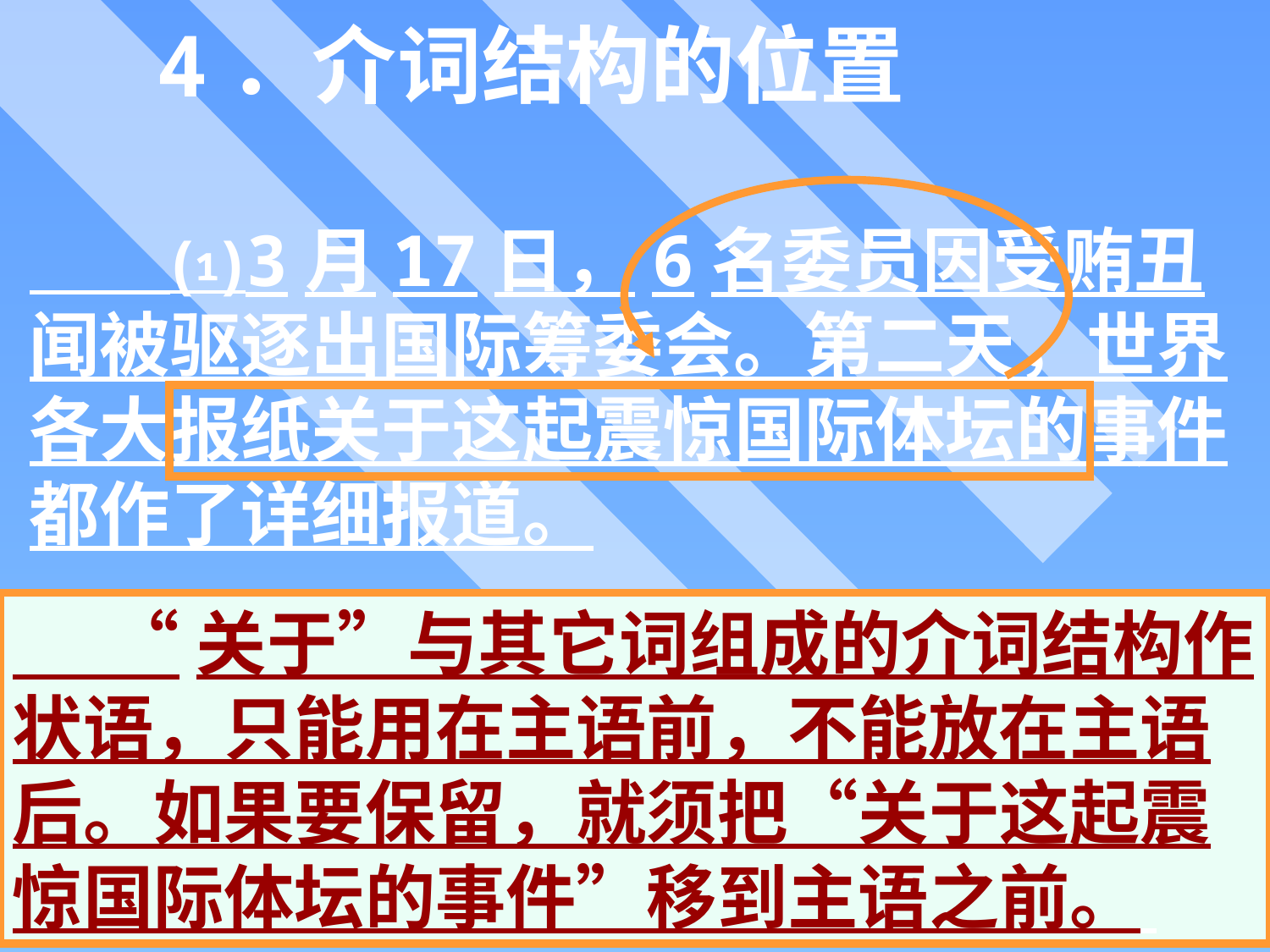

# 4．介词结构的位置

        ⑴3月17日，6名委员因受贿丑闻被驱逐出国际筹委会。第二天，世界各大报纸关于这起震惊国际体坛的事件都作了详细报道。

      “关于”与其它词组成的介词结构作状语，只能用在主语前，不能放在主语后。如果要保留，就须把“关于这起震惊国际体坛的事件”移到主语之前。